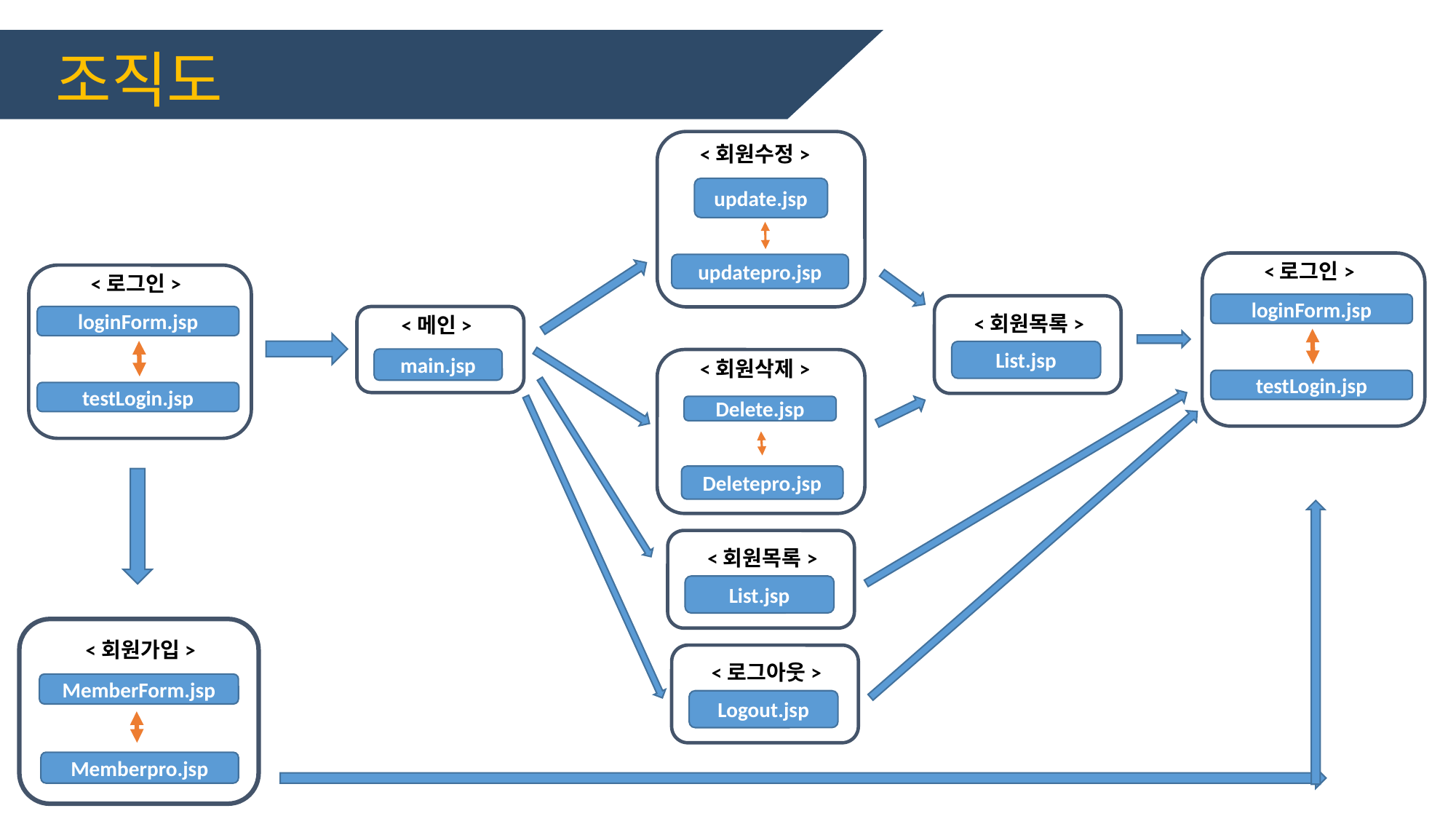

# 조직도

<회원수정>
update.jsp

<로그인>
updatepro.jsp

<로그인>

loginForm.jsp

<회원목록>
loginForm.jsp
<메인>

List.jsp
main.jsp

<회원삭제>
testLogin.jsp

testLogin.jsp
Delete.jsp

Deletepro.jsp

<회원목록>

List.jsp

<회원가입>

<로그아웃>
MemberForm.jsp
Logout.jsp
Memberpro.jsp